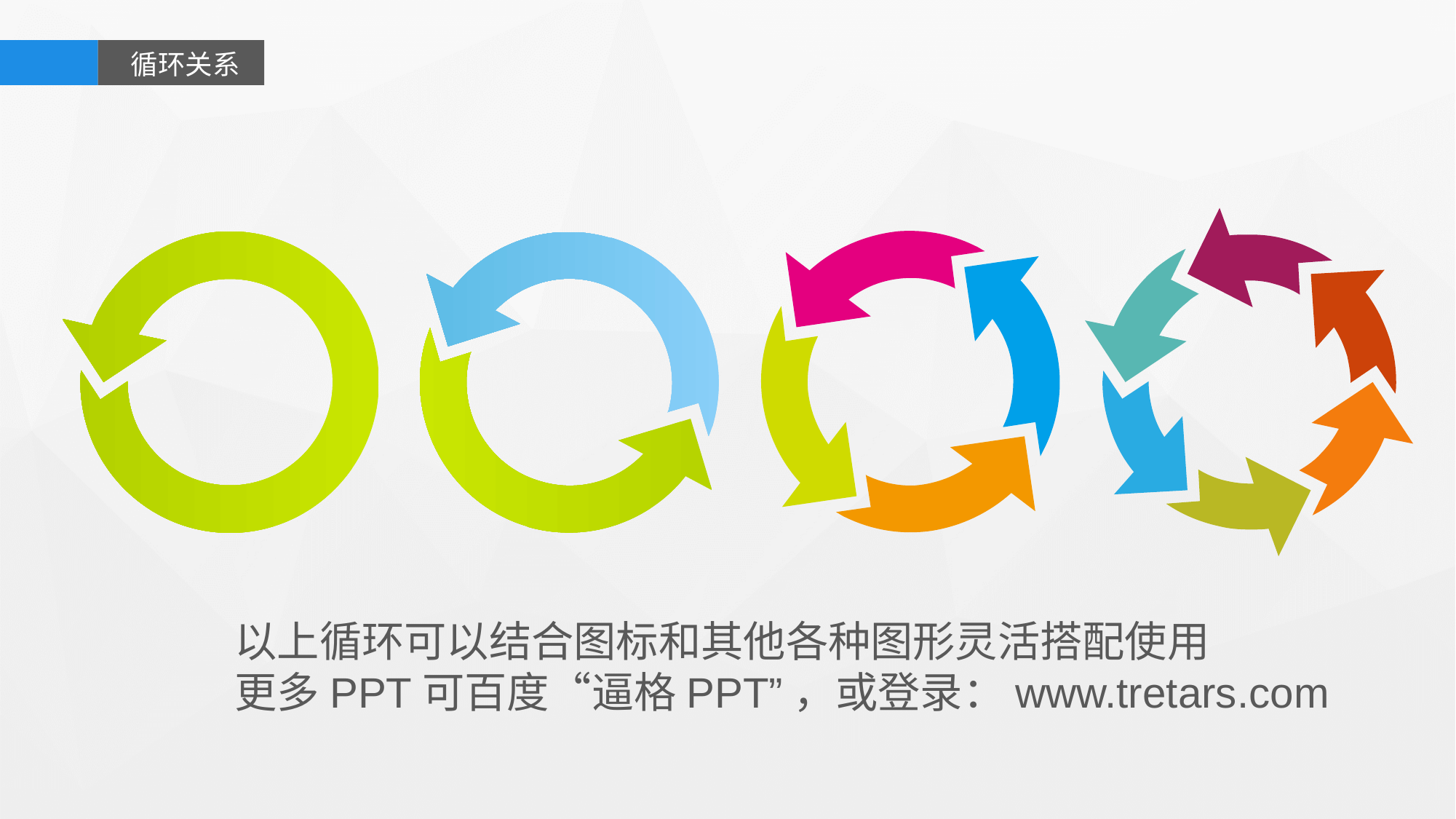

循环关系

以上循环可以结合图标和其他各种图形灵活搭配使用
更多PPT可百度“逼格PPT”，或登录：www.tretars.com